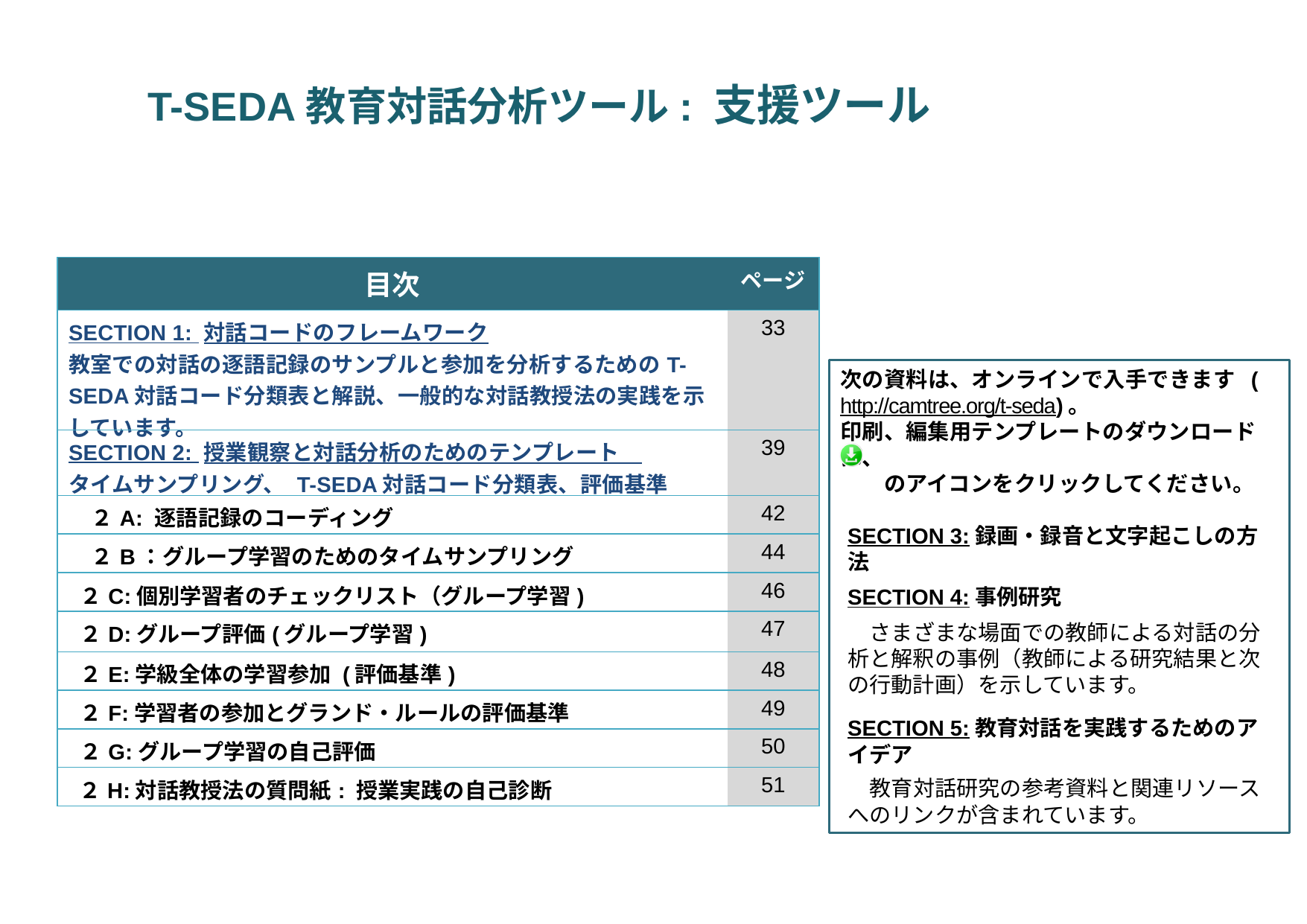

# T-SEDA教育対話分析ツール: 支援ツール
| 目次 | ページ |
| --- | --- |
| SECTION 1: 対話コードのフレームワーク　　 教室での対話の逐語記録のサンプルと参加を分析するためのT-SEDA対話コード分類表と解説、一般的な対話教授法の実践を示しています。 | 33 |
| SECTION 2: 授業観察と対話分析のためのテンプレート　 タイムサンプリング、 T-SEDA対話コード分類表、評価基準 | 39 |
| ２A: 逐語記録のコーディング | 42 |
| ２B：グループ学習のためのタイムサンプリング | 44 |
| ２C:個別学習者のチェックリスト（グループ学習) | 46 |
| ２D:グループ評価(グループ学習) | 47 |
| ２E:学級全体の学習参加 (評価基準) | 48 |
| ２F:学習者の参加とグランド・ルールの評価基準 | 49 |
| ２G:グループ学習の自己評価 | 50 |
| ２H:対話教授法の質問紙: 授業実践の自己診断 | 51 |
次の資料は、オンラインで入手できます  (http://camtree.org/t-seda)。
印刷、編集用テンプレートのダウンロードは、
　　のアイコンをクリックしてください。

SECTION 3:録画・録音と文字起こしの方法
SECTION 4:事例研究
　さまざまな場面での教師による対話の分析と解釈の事例（教師による研究結果と次の行動計画）を示しています。
SECTION 5:教育対話を実践するためのアイデア
　教育対話研究の参考資料と関連リソースへのリンクが含まれています。